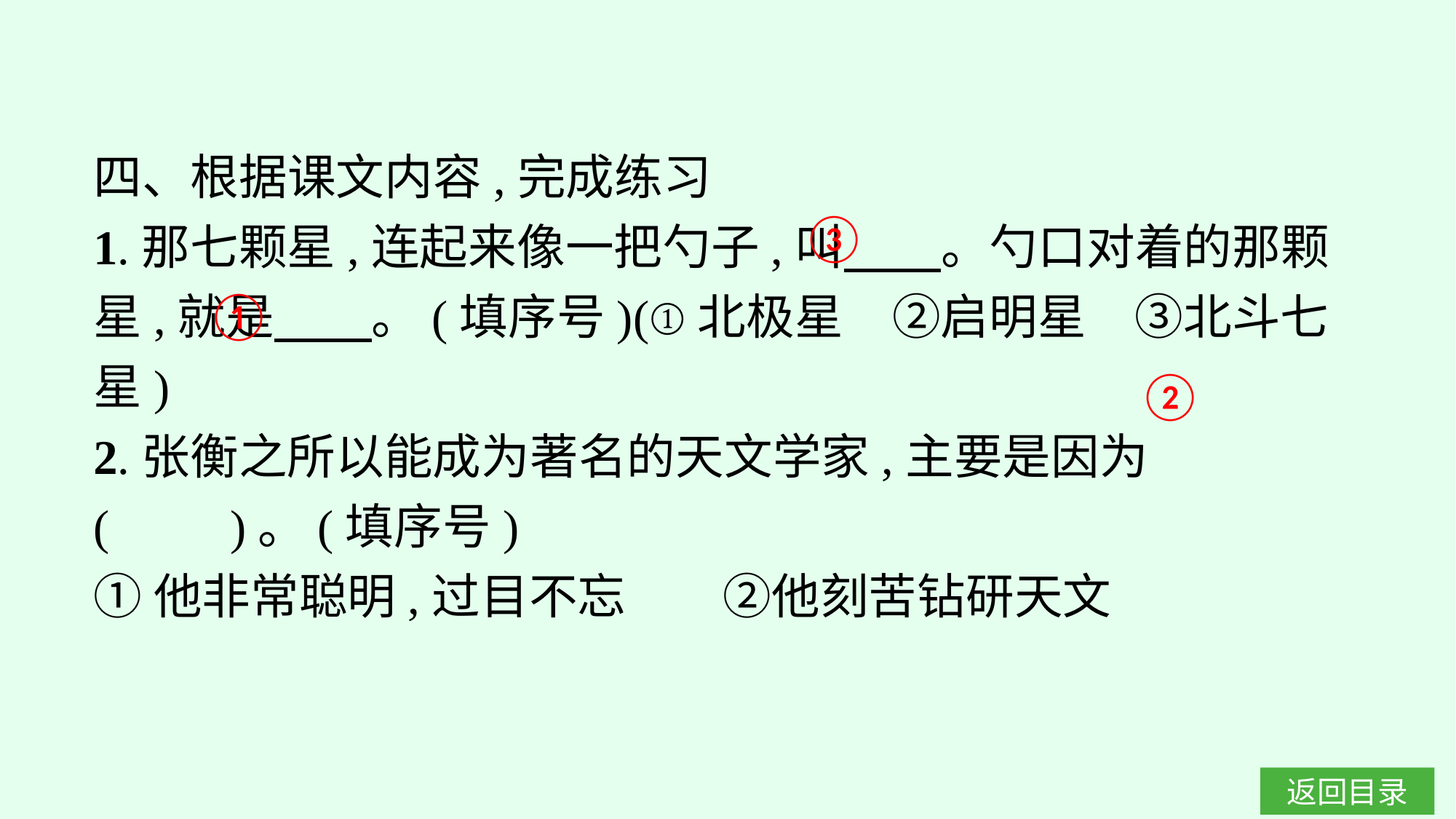

四、根据课文内容,完成练习
1.那七颗星,连起来像一把勺子,叫　　。勺口对着的那颗星,就是　　。(填序号)(①北极星　②启明星　③北斗七星)
2.张衡之所以能成为著名的天文学家,主要是因为(　　)。(填序号)
①他非常聪明,过目不忘　　②他刻苦钻研天文
③
①
②